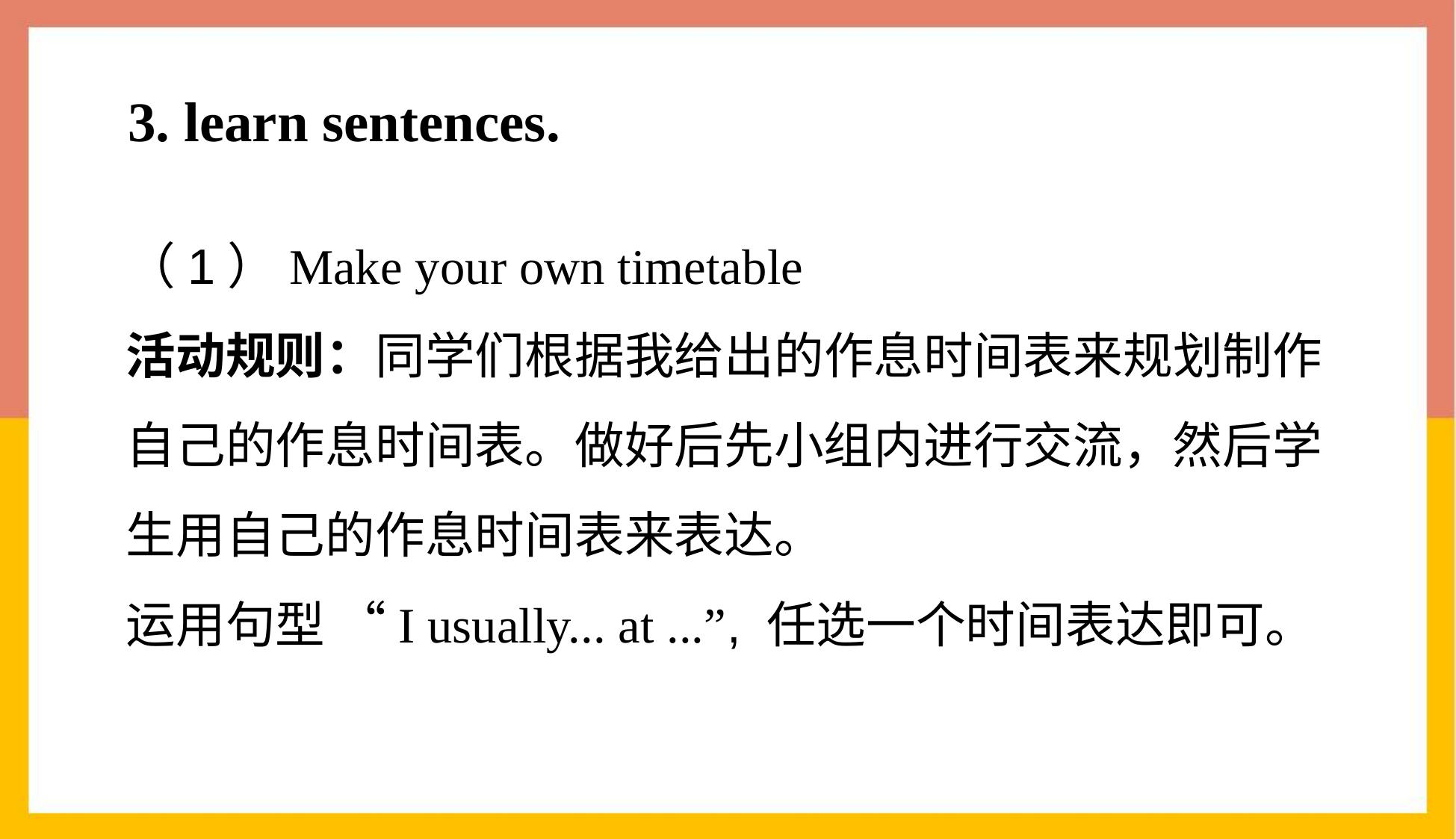

3. learn sentences.
（1）Make your own timetable
活动规则：同学们根据我给出的作息时间表来规划制作自己的作息时间表。做好后先小组内进行交流，然后学生用自己的作息时间表来表达。
运用句型 “I usually... at ...”, 任选一个时间表达即可。